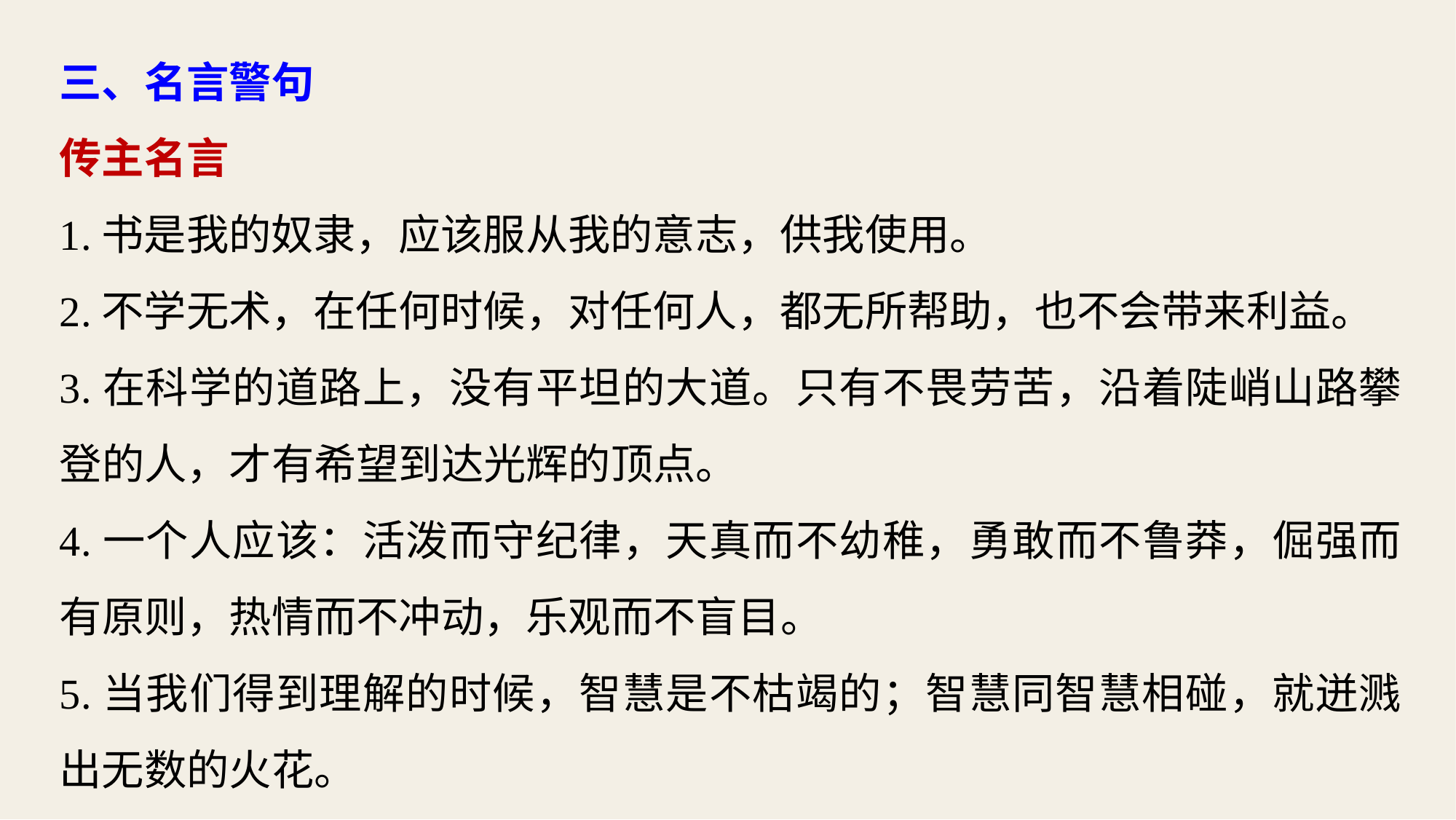

三、名言警句
传主名言
1.书是我的奴隶，应该服从我的意志，供我使用。
2.不学无术，在任何时候，对任何人，都无所帮助，也不会带来利益。
3.在科学的道路上，没有平坦的大道。只有不畏劳苦，沿着陡峭山路攀登的人，才有希望到达光辉的顶点。
4.一个人应该：活泼而守纪律，天真而不幼稚，勇敢而不鲁莽，倔强而有原则，热情而不冲动，乐观而不盲目。
5.当我们得到理解的时候，智慧是不枯竭的；智慧同智慧相碰，就迸溅出无数的火花。